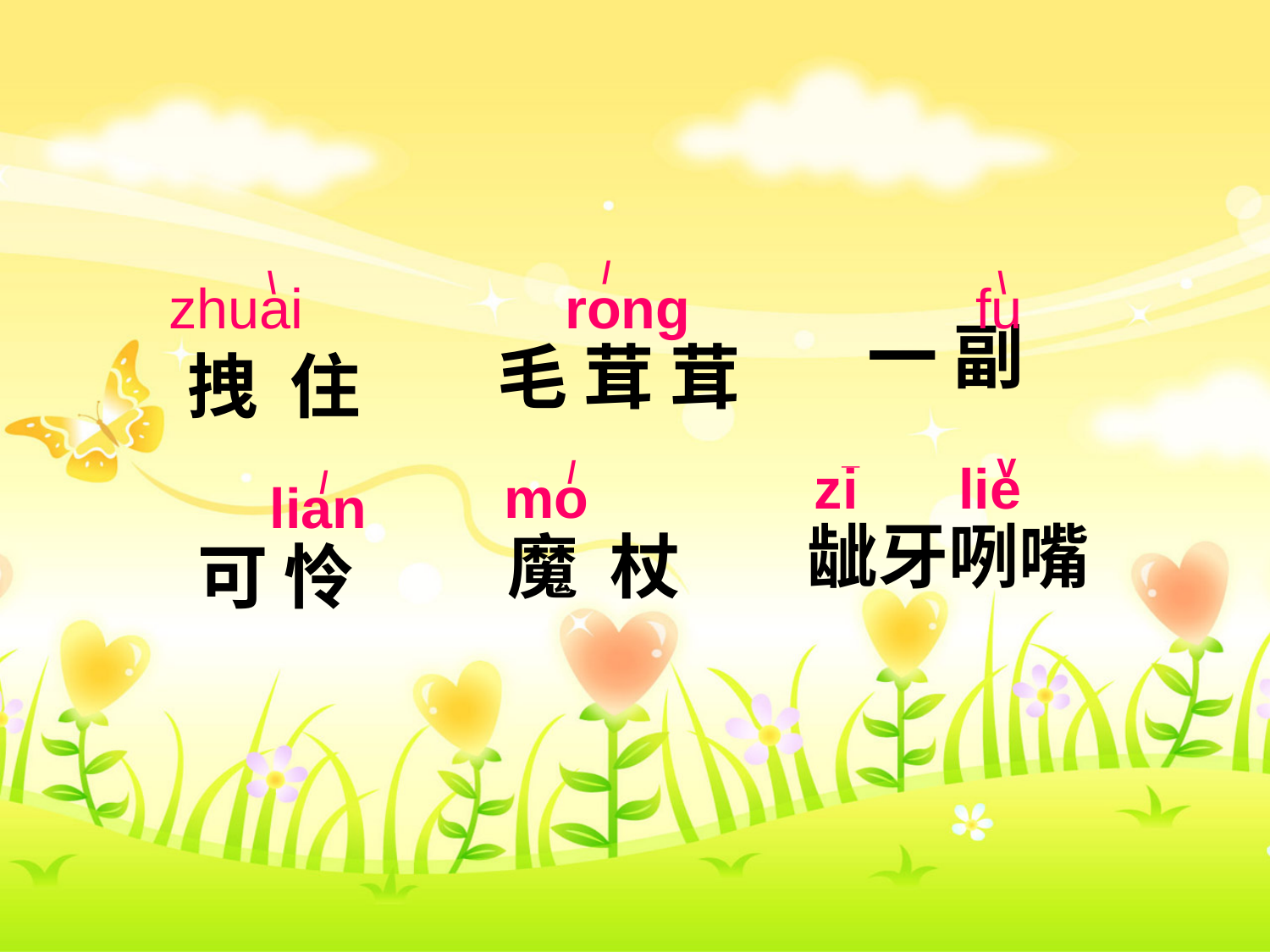

/
\
\
  zhuai
  rong
     fu
一 副
毛 茸 茸
拽  住
     _
   v
/
   zi
  lie
       /
   mo
    lian
龇牙咧嘴
魔  杖
可 怜